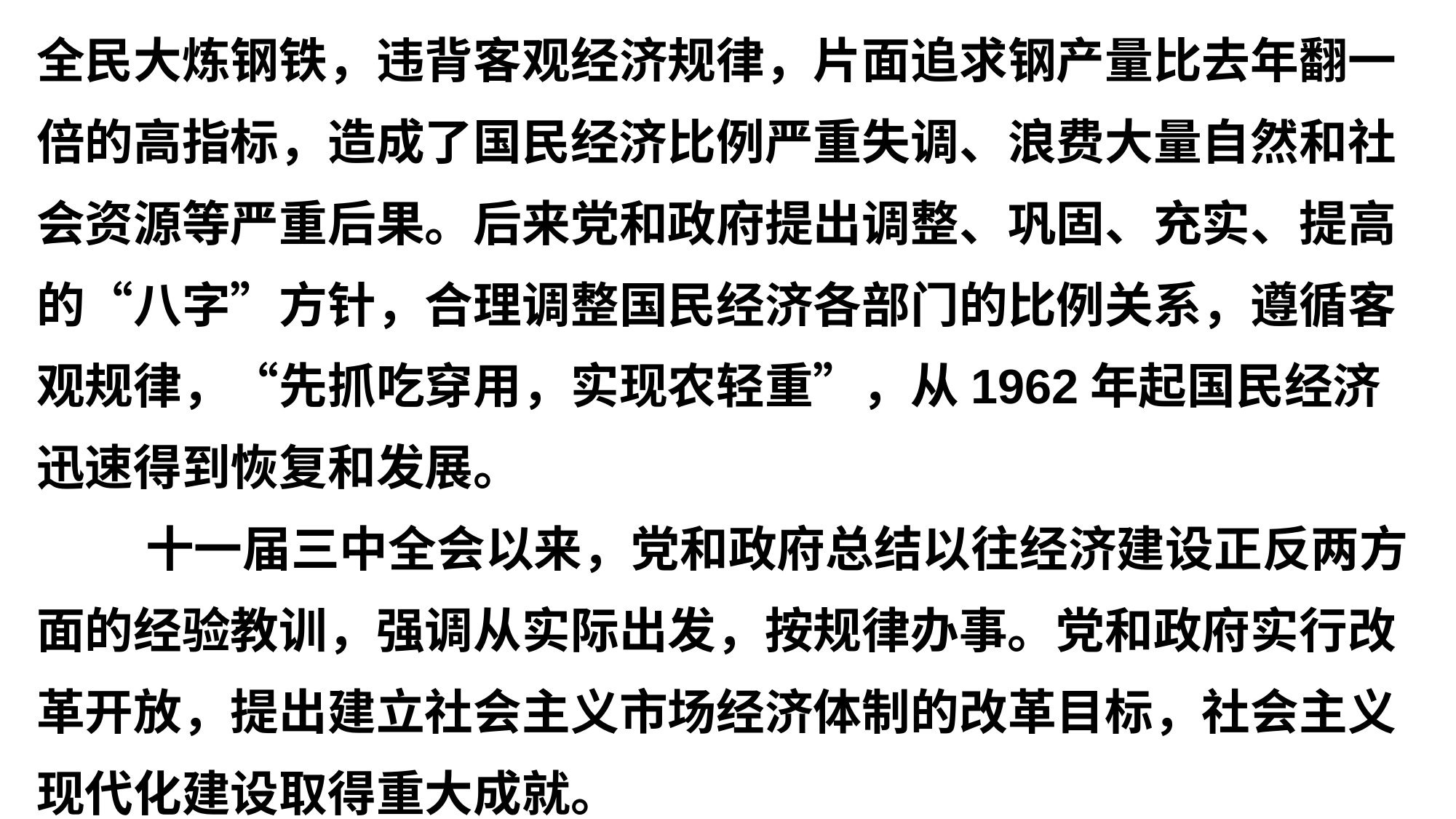

全民大炼钢铁，违背客观经济规律，片面追求钢产量比去年翻一倍的高指标，造成了国民经济比例严重失调、浪费大量自然和社会资源等严重后果。后来党和政府提出调整、巩固、充实、提高的“八字”方针，合理调整国民经济各部门的比例关系，遵循客观规律，“先抓吃穿用，实现农轻重”，从1962年起国民经济迅速得到恢复和发展。
	十一届三中全会以来，党和政府总结以往经济建设正反两方面的经验教训，强调从实际出发，按规律办事。党和政府实行改革开放，提出建立社会主义市场经济体制的改革目标，社会主义现代化建设取得重大成就。